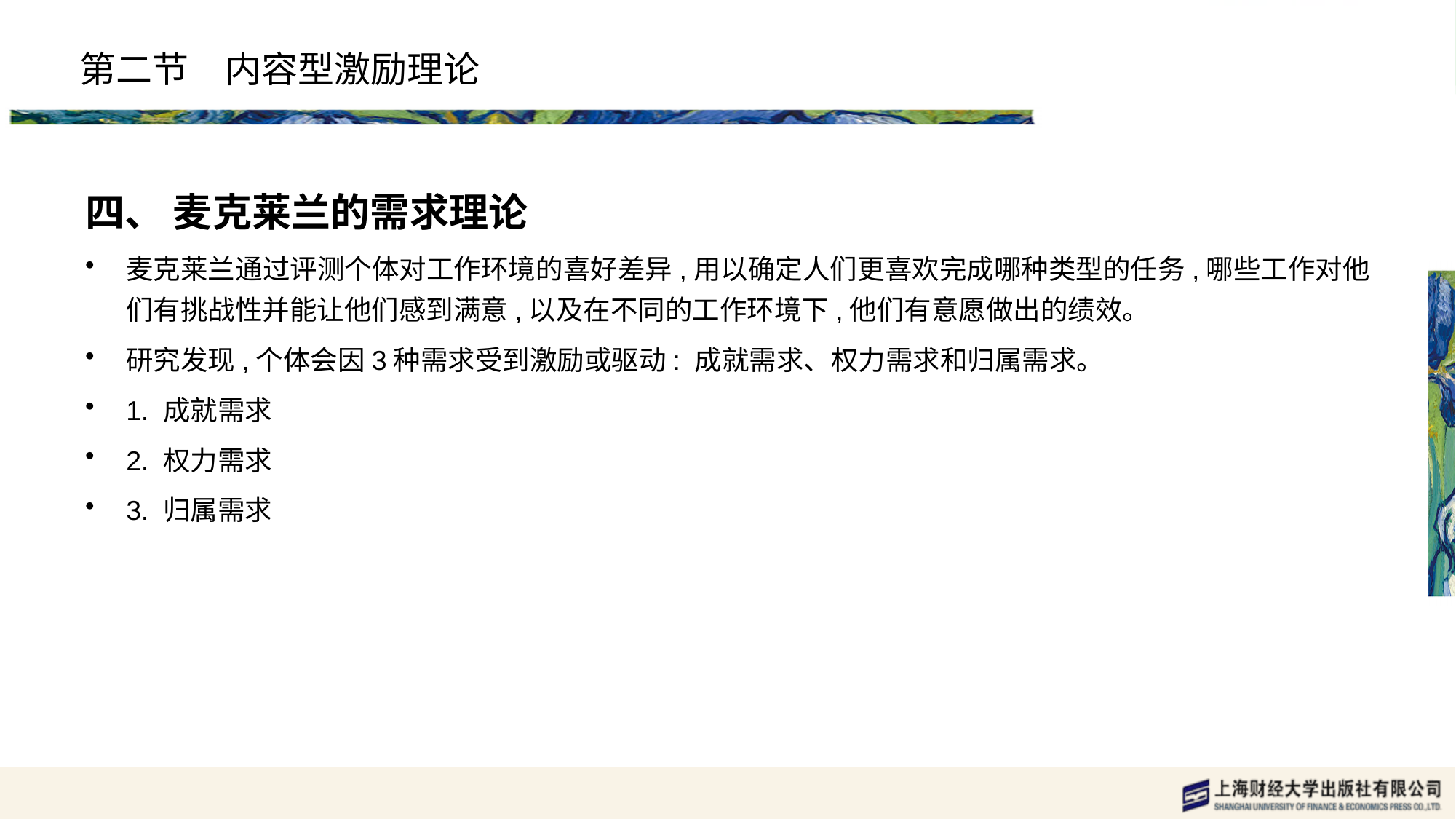

# 第二节　内容型激励理论
四、 麦克莱兰的需求理论
麦克莱兰通过评测个体对工作环境的喜好差异,用以确定人们更喜欢完成哪种类型的任务,哪些工作对他们有挑战性并能让他们感到满意,以及在不同的工作环境下,他们有意愿做出的绩效。
研究发现,个体会因3种需求受到激励或驱动: 成就需求、权力需求和归属需求。
1. 成就需求
2. 权力需求
3. 归属需求